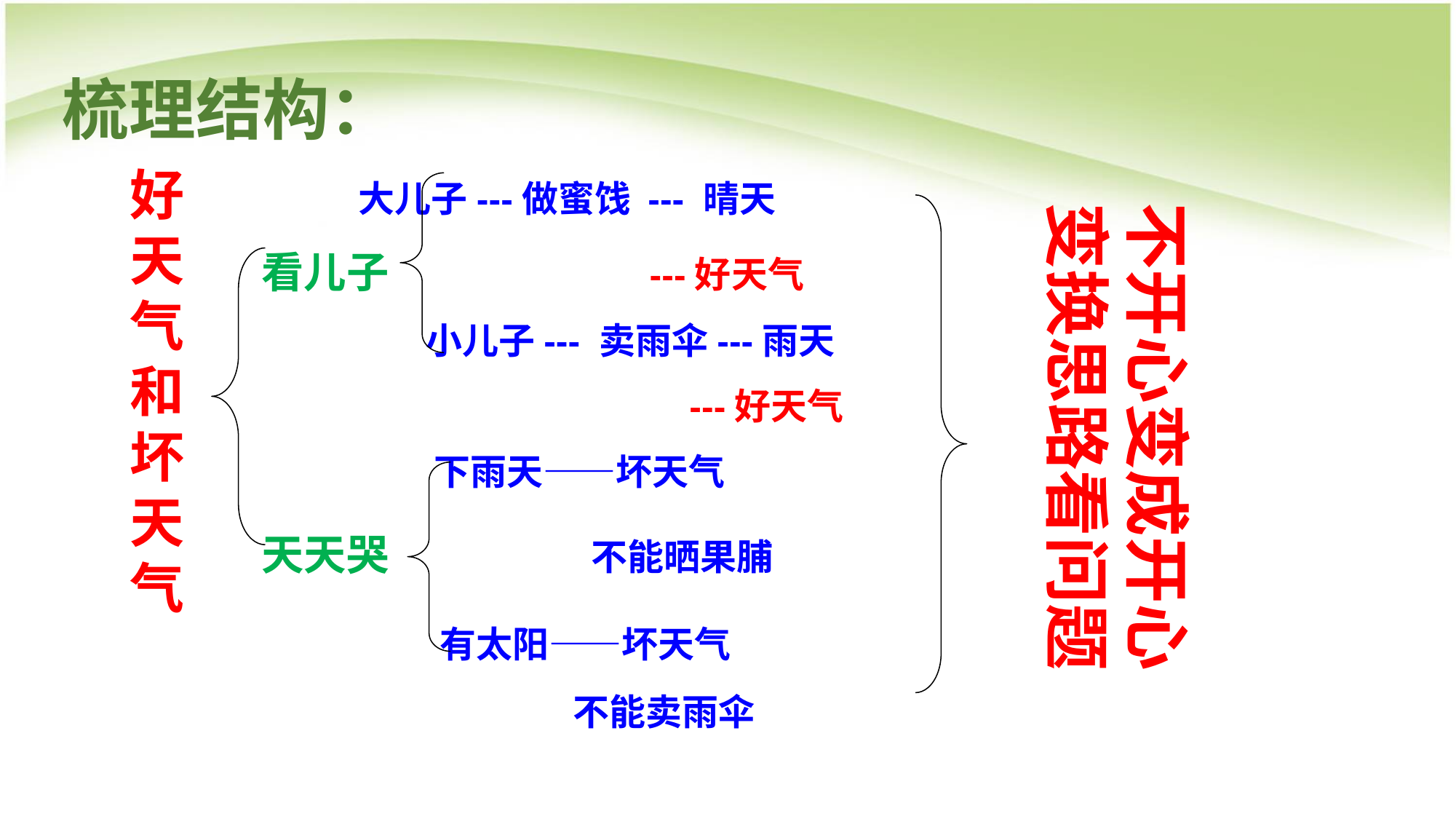

梳理结构：

             大儿子---做蜜饯 --- 晴天
看儿子                          ---好天气
                   小儿子--- 卖雨伞---雨天
                                          ---好天气
                    下雨天——坏天气
天天哭                     不能晒果脯
               有太阳——坏天气
                                     不能卖雨伞

好
天
气
和
坏
天
气

不开心变成开心
变换思路看问题